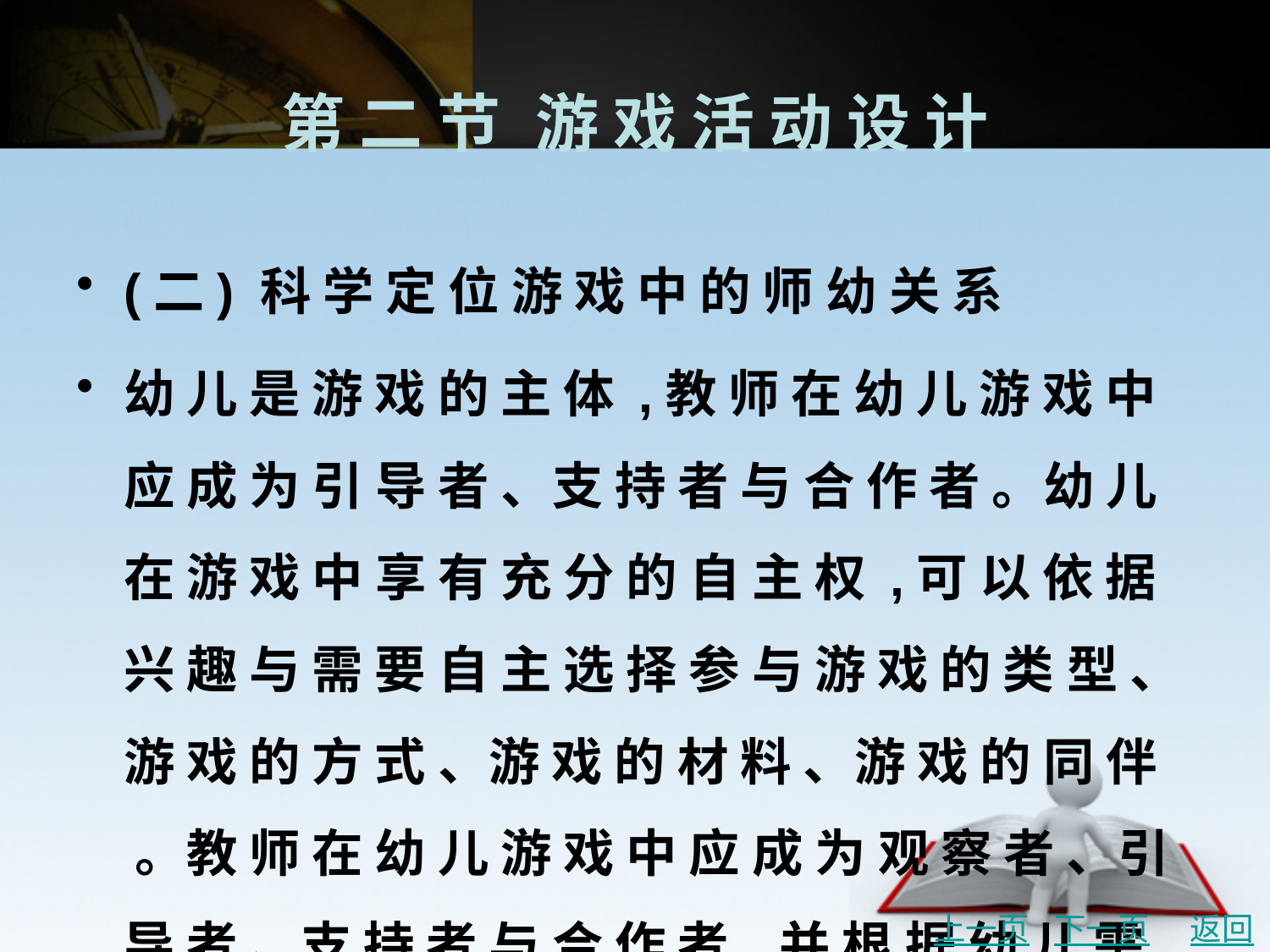

# 第 二 节	游 戏 活 动 设 计
(二) 科 学 定 位 游 戏 中 的 师 幼 关 系
幼 儿 是 游 戏 的 主 体 ,教 师 在 幼 儿 游 戏 中 应 成 为 引 导 者 、支 持 者 与 合 作 者 。幼 儿 在 游 戏 中 享 有 充 分 的 自 主 权 ,可 以 依 据 兴 趣 与 需 要 自 主 选 择 参 与 游 戏 的 类 型 、游 戏 的 方 式 、游 戏 的 材 料 、游 戏 的 同 伴 。教 师 在 幼 儿 游 戏 中 应 成 为 观 察 者 、引 导 者 、支 持 者 与 合 作 者 ,并 根 据 幼 儿 需 要 ,选 择 时 机 适 时 介 入 ,为 幼 儿 游 戏 提 供 适 时 、适 当 、适 度 的 引 导 与 帮 助 。

上一页
下一页
返回